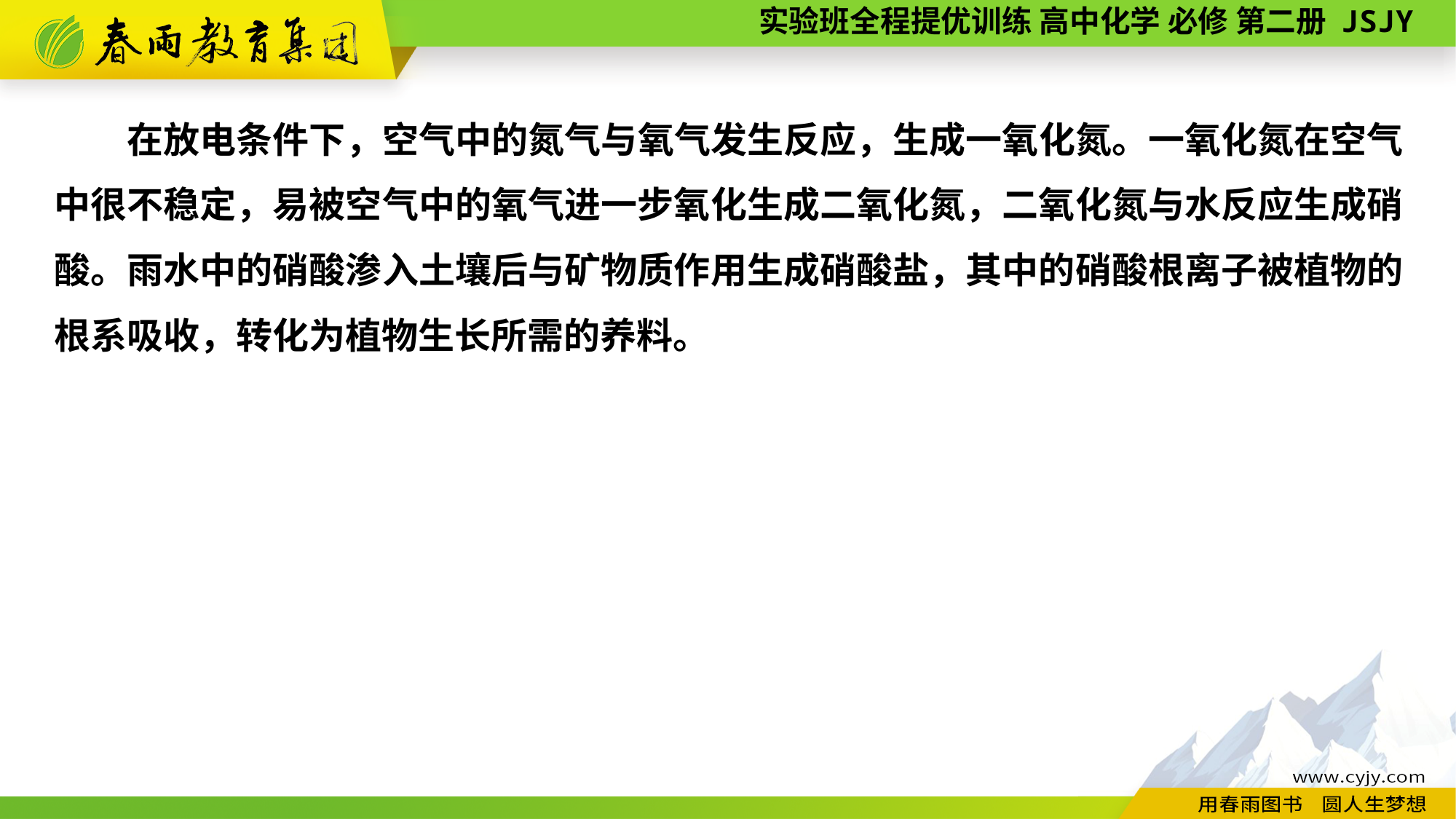

在放电条件下，空气中的氮气与氧气发生反应，生成一氧化氮。一氧化氮在空气中很不稳定，易被空气中的氧气进一步氧化生成二氧化氮，二氧化氮与水反应生成硝酸。雨水中的硝酸渗入土壤后与矿物质作用生成硝酸盐，其中的硝酸根离子被植物的根系吸收，转化为植物生长所需的养料。